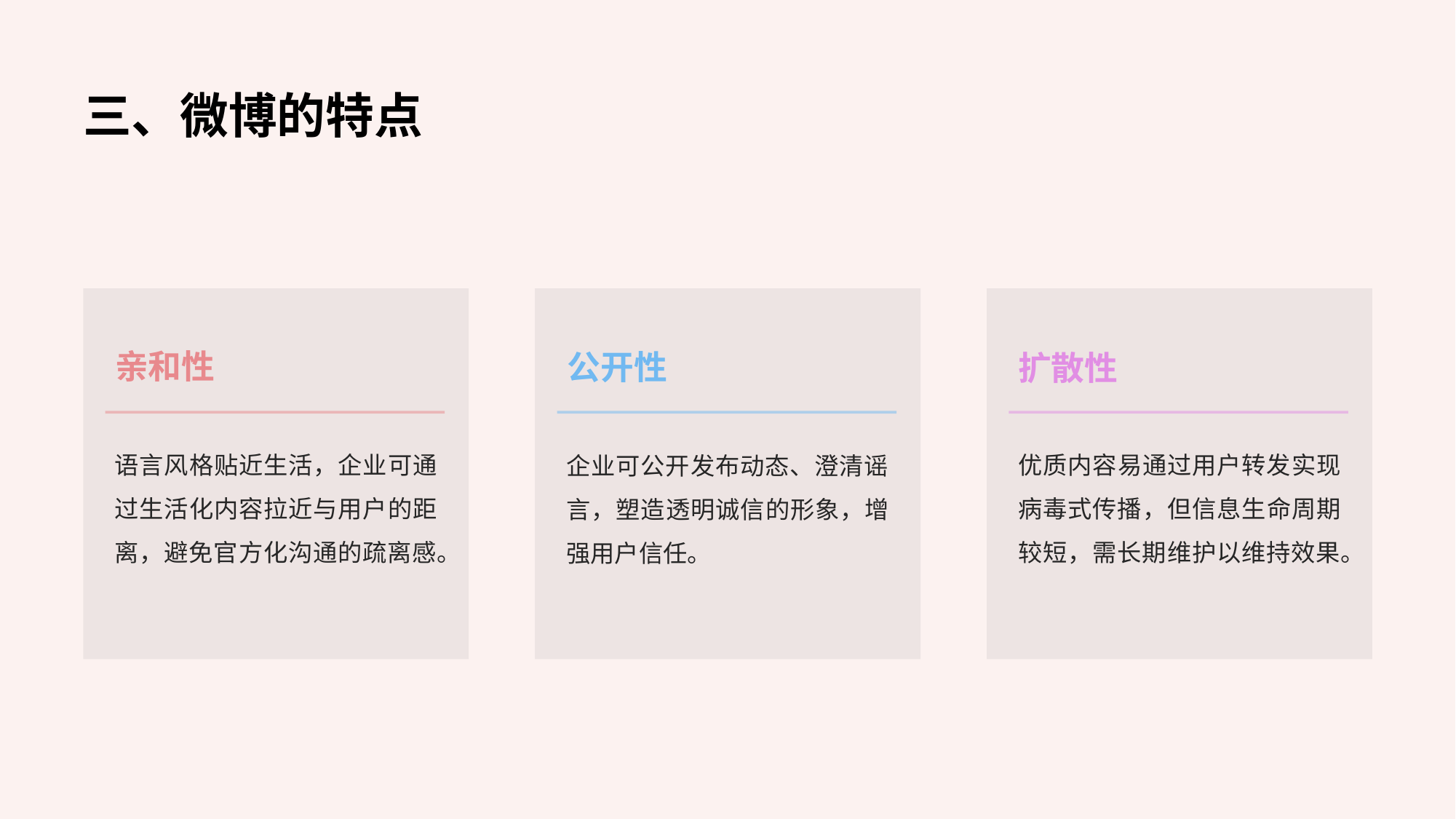

三、微博的特点

亲和性
公开性
扩散性
语言风格贴近生活，企业可通过生活化内容拉近与用户的距离，避免官方化沟通的疏离感。
优质内容易通过用户转发实现病毒式传播，但信息生命周期较短，需长期维护以维持效果。
企业可公开发布动态、澄清谣言，塑造透明诚信的形象，增强用户信任。